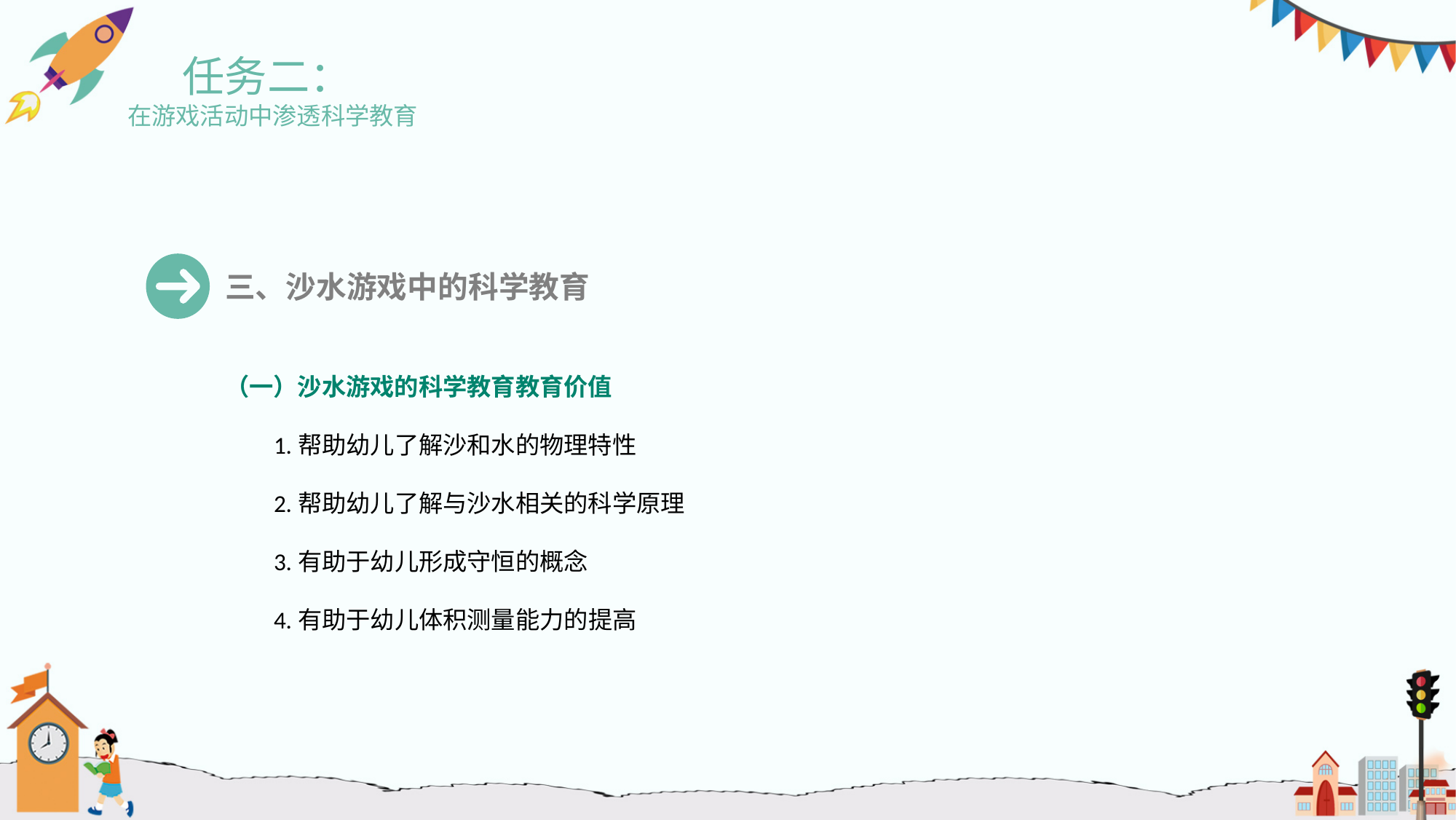

任务二：
 在游戏活动中渗透科学教育

三、沙水游戏中的科学教育
（一）沙水游戏的科学教育教育价值
1.帮助幼儿了解沙和水的物理特性
2.帮助幼儿了解与沙水相关的科学原理
3.有助于幼儿形成守恒的概念
4.有助于幼儿体积测量能力的提高